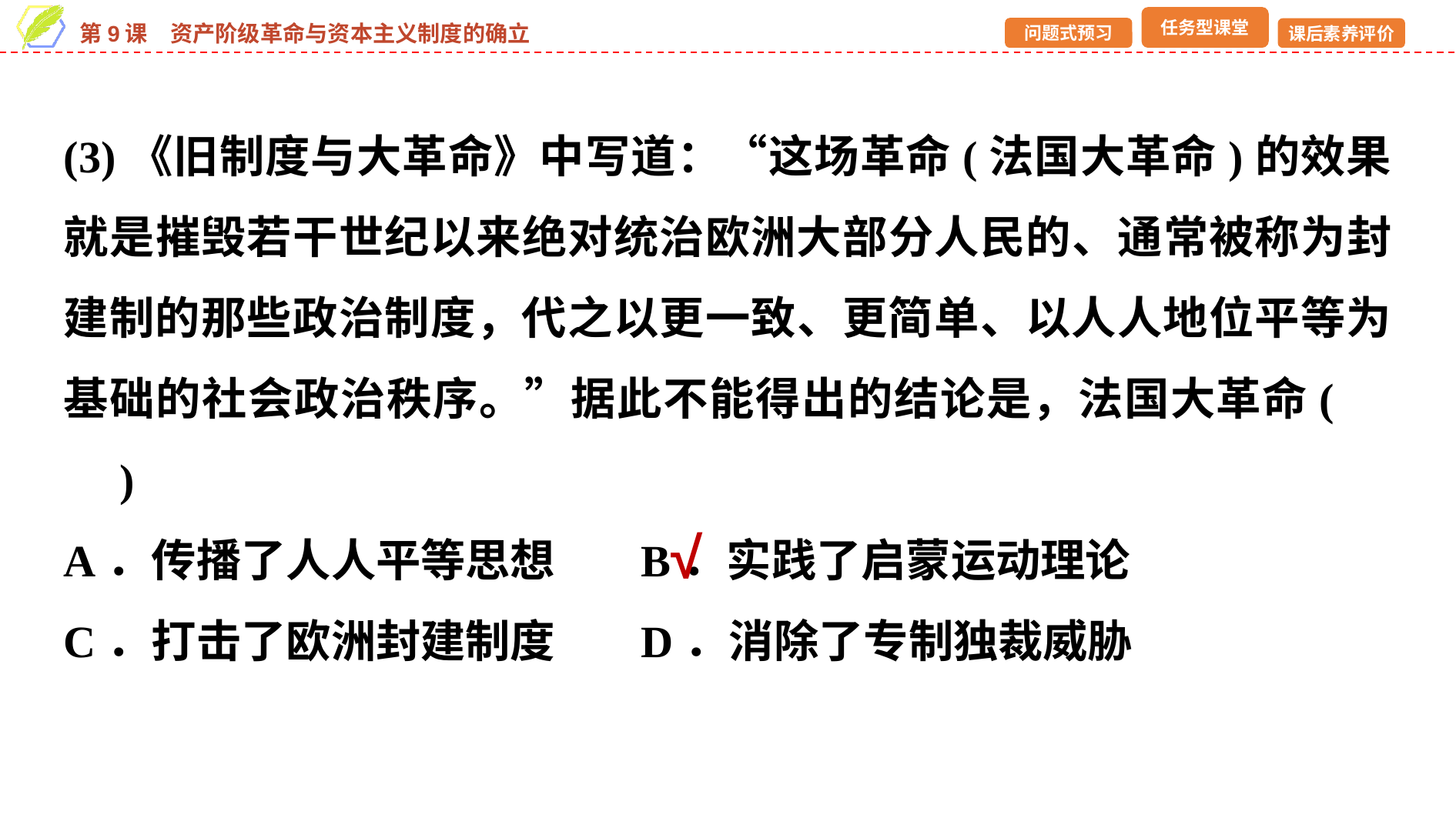

(3)《旧制度与大革命》中写道：“这场革命(法国大革命)的效果就是摧毁若干世纪以来绝对统治欧洲大部分人民的、通常被称为封建制的那些政治制度，代之以更一致、更简单、以人人地位平等为基础的社会政治秩序。”据此不能得出的结论是，法国大革命(　　)
A．传播了人人平等思想    	B．实践了启蒙运动理论
C．打击了欧洲封建制度    	D．消除了专制独裁威胁
√